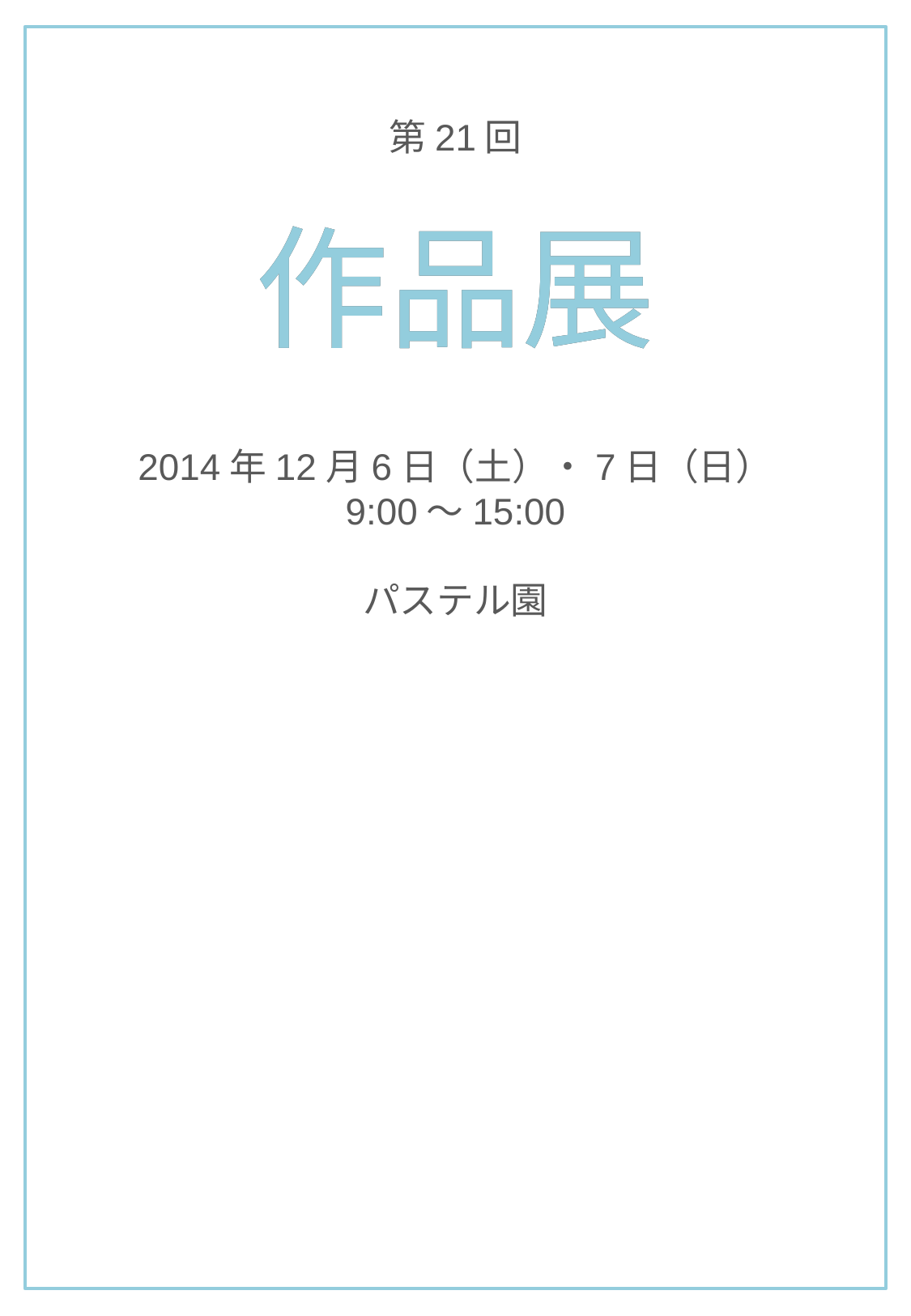

第21回
作品展
作品展
作品展
2014年12月6日（土）・7日（日）
9:00～15:00

パステル園